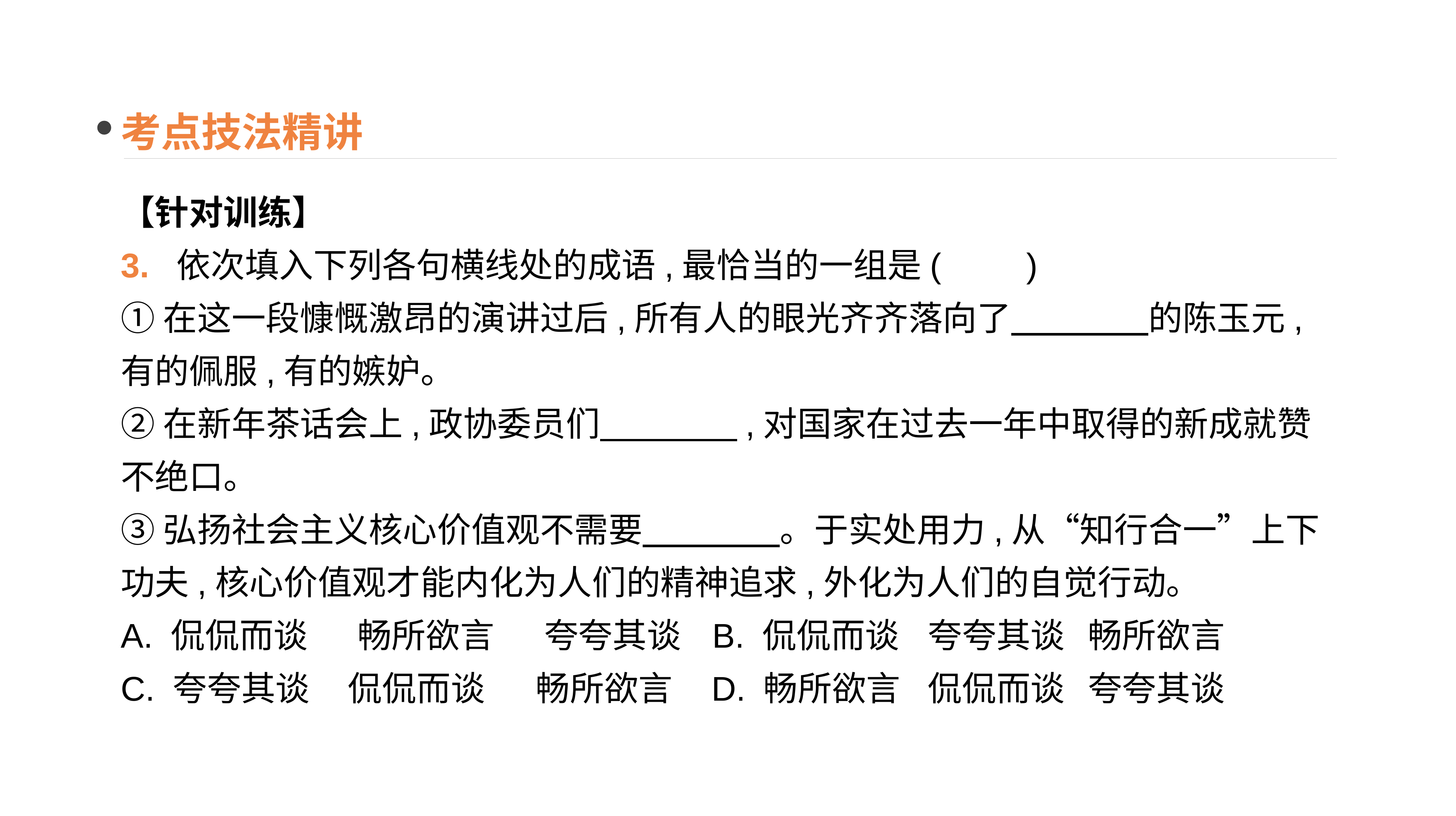

考点技法精讲

【针对训练】
3.  依次填入下列各句横线处的成语,最恰当的一组是(　　)
①在这一段慷慨激昂的演讲过后,所有人的眼光齐齐落向了　　　　的陈玉元,有的佩服,有的嫉妒。
②在新年茶话会上,政协委员们　　　　,对国家在过去一年中取得的新成就赞不绝口。
③弘扬社会主义核心价值观不需要　　　　。于实处用力,从“知行合一”上下功夫,核心价值观才能内化为人们的精神追求,外化为人们的自觉行动。
A. 侃侃而谈　  畅所欲言　  夸夸其谈   B. 侃侃而谈	   夸夸其谈   畅所欲言
C. 夸夸其谈     侃侃而谈	   畅所欲言    D. 畅所欲言	   侃侃而谈   夸夸其谈